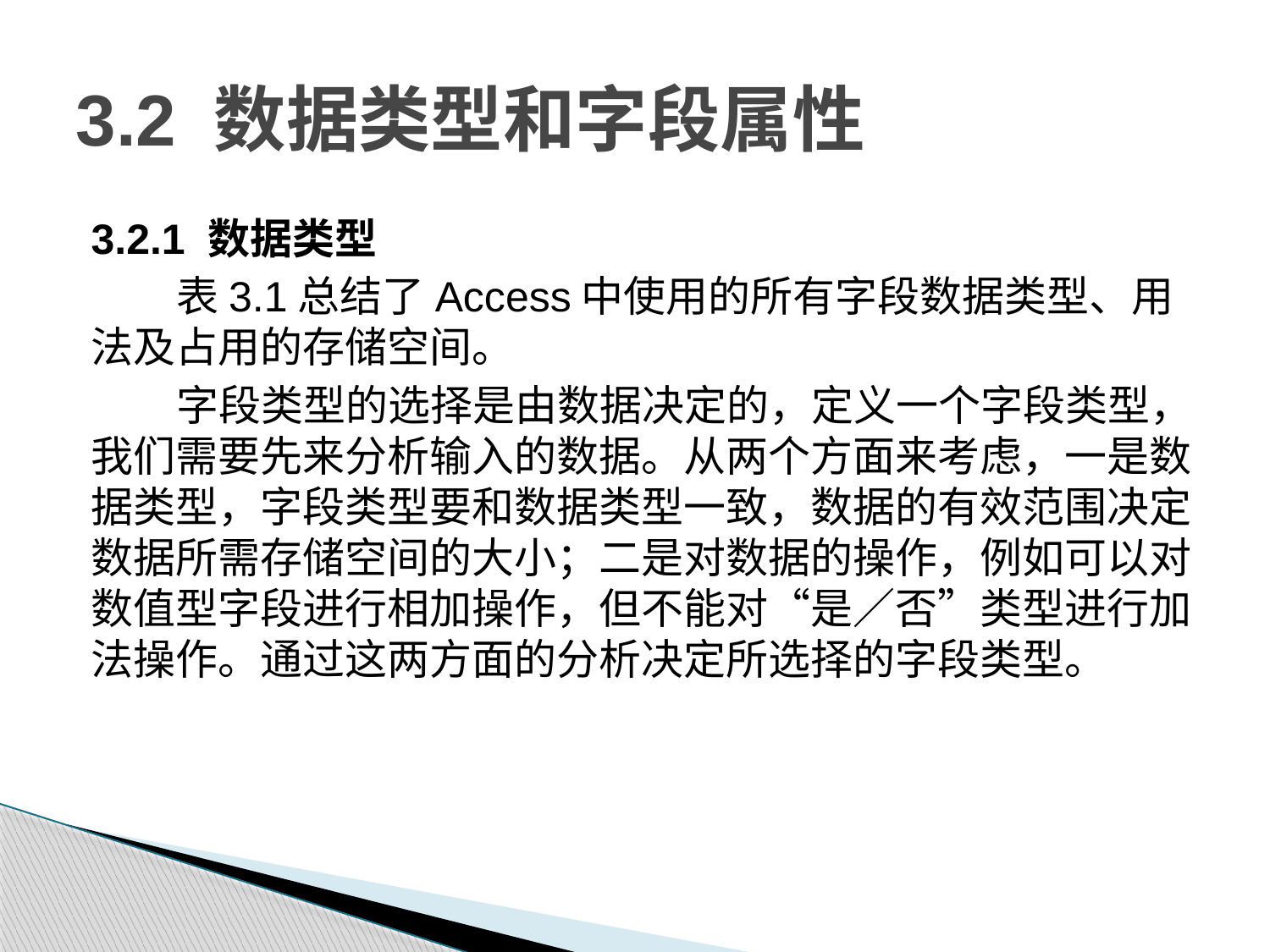

# 3.2 数据类型和字段属性
3.2.1 数据类型
表3.1总结了Access中使用的所有字段数据类型、用法及占用的存储空间。
字段类型的选择是由数据决定的，定义一个字段类型，我们需要先来分析输入的数据。从两个方面来考虑，一是数据类型，字段类型要和数据类型一致，数据的有效范围决定数据所需存储空间的大小；二是对数据的操作，例如可以对数值型字段进行相加操作，但不能对“是／否”类型进行加法操作。通过这两方面的分析决定所选择的字段类型。